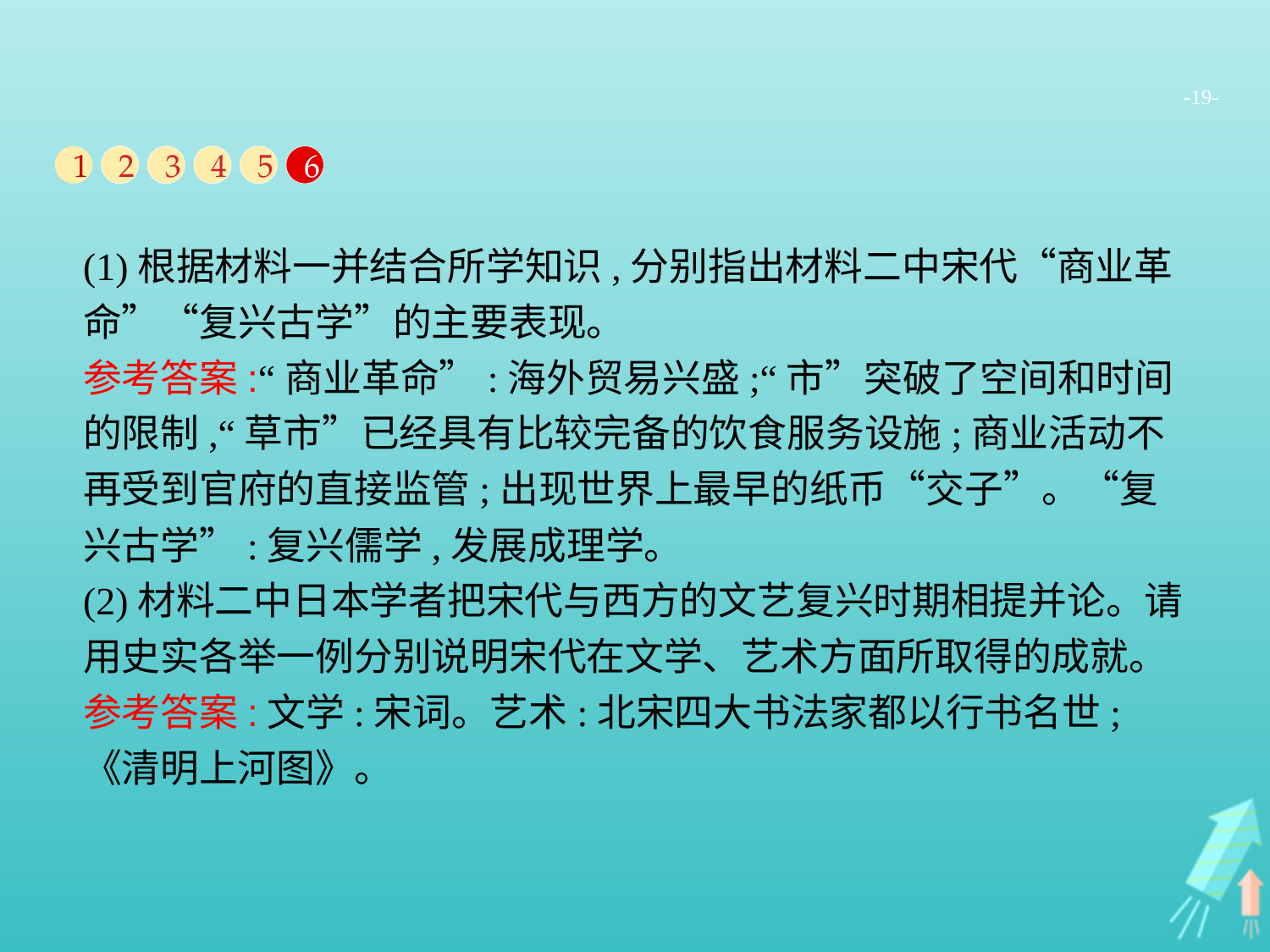

-19-
1
2
3
4
5
6
(1)根据材料一并结合所学知识,分别指出材料二中宋代“商业革命”“复兴古学”的主要表现。
参考答案:“商业革命”:海外贸易兴盛;“市”突破了空间和时间的限制,“草市”已经具有比较完备的饮食服务设施;商业活动不再受到官府的直接监管;出现世界上最早的纸币“交子”。“复兴古学”:复兴儒学,发展成理学。
(2)材料二中日本学者把宋代与西方的文艺复兴时期相提并论。请用史实各举一例分别说明宋代在文学、艺术方面所取得的成就。
参考答案:文学:宋词。艺术:北宋四大书法家都以行书名世;《清明上河图》。